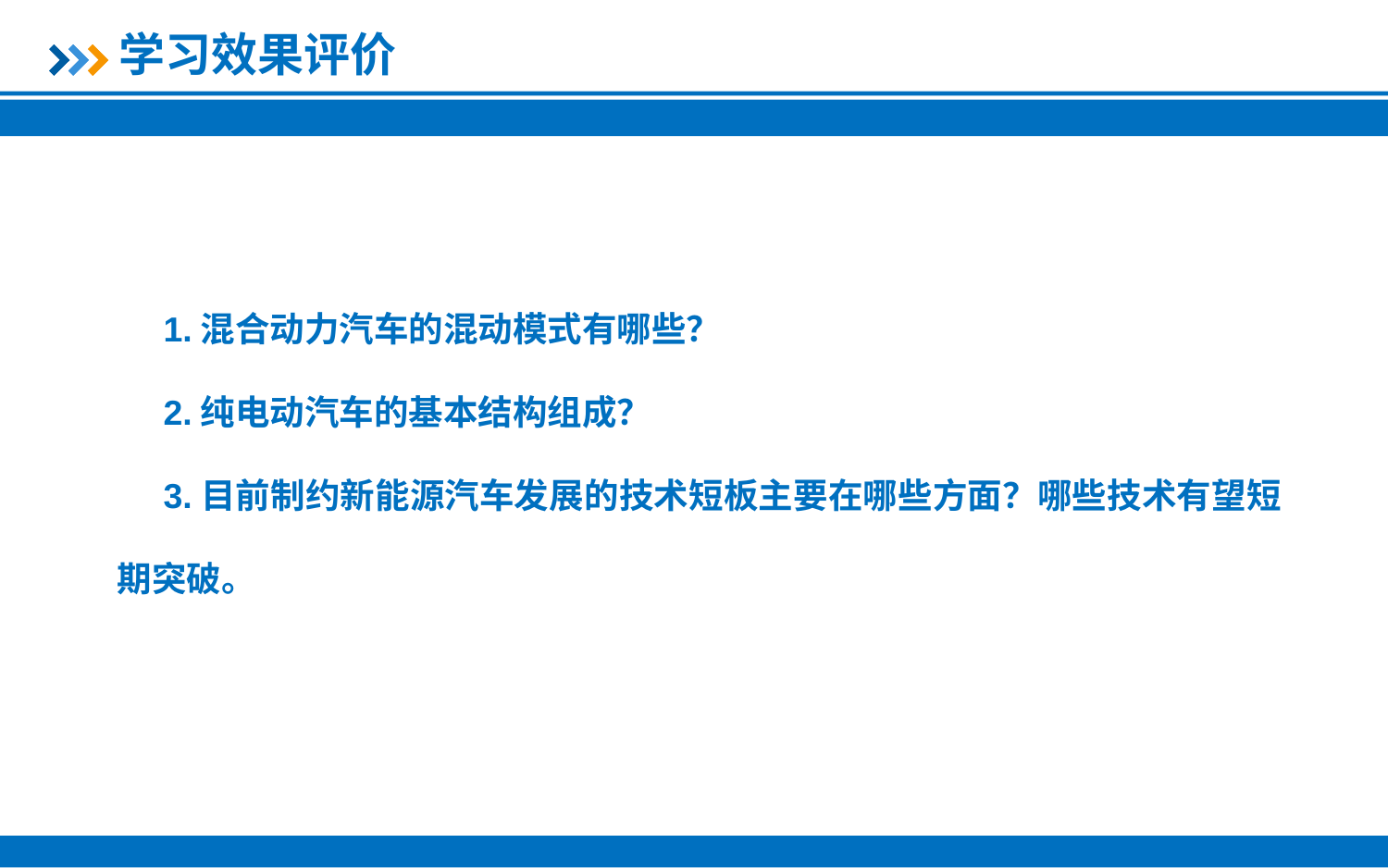

学习效果评价
1.混合动力汽车的混动模式有哪些？
2.纯电动汽车的基本结构组成？
3.目前制约新能源汽车发展的技术短板主要在哪些方面？哪些技术有望短期突破。